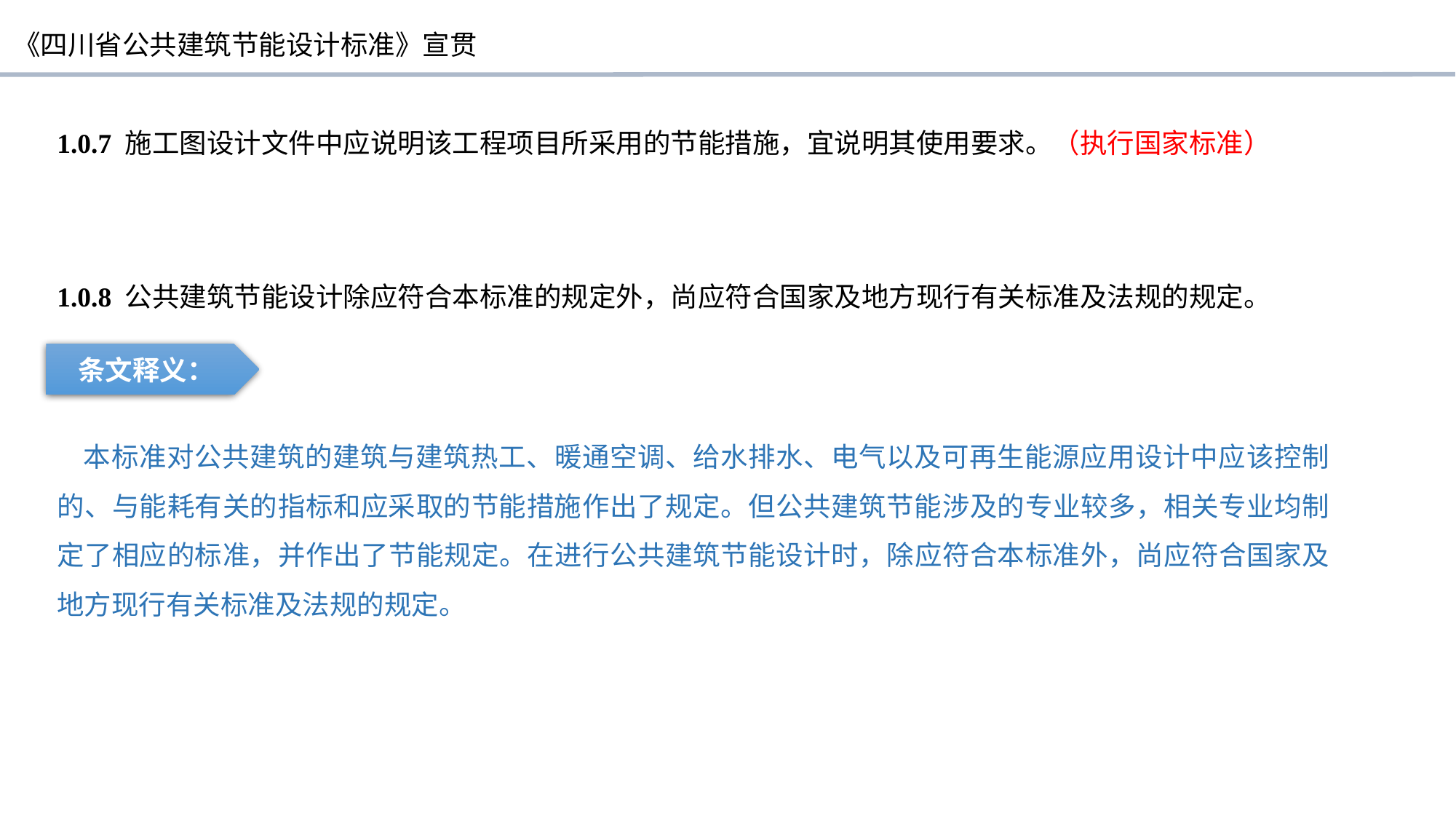

1.0.7 施工图设计文件中应说明该工程项目所采用的节能措施，宜说明其使用要求。（执行国家标准）
1.0.8 公共建筑节能设计除应符合本标准的规定外，尚应符合国家及地方现行有关标准及法规的规定。
条文释义：
   本标准对公共建筑的建筑与建筑热工、暖通空调、给水排水、电气以及可再生能源应用设计中应该控制的、与能耗有关的指标和应采取的节能措施作出了规定。但公共建筑节能涉及的专业较多，相关专业均制定了相应的标准，并作出了节能规定。在进行公共建筑节能设计时，除应符合本标准外，尚应符合国家及地方现行有关标准及法规的规定。